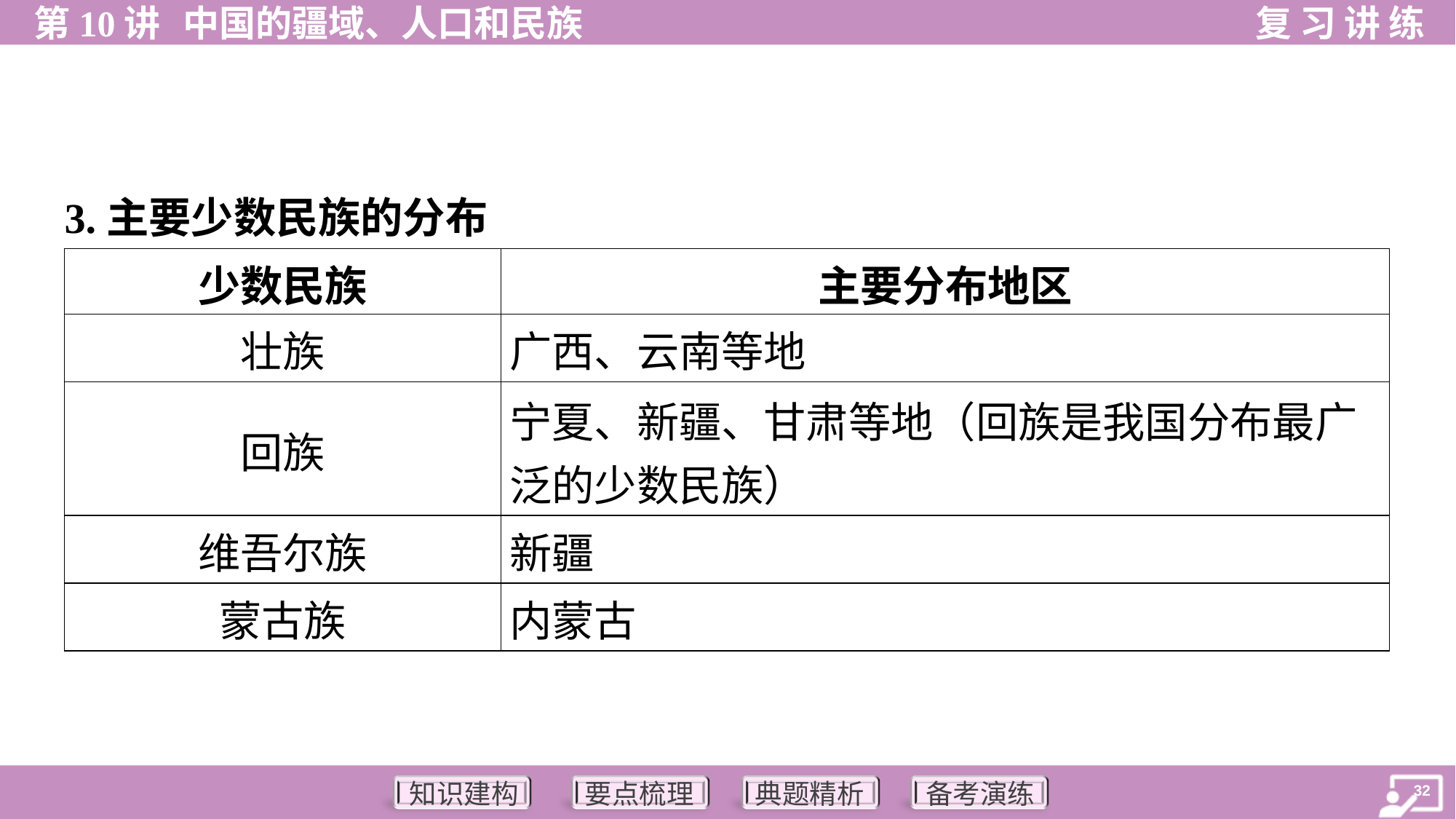

3.主要少数民族的分布
| 少数民族 | 主要分布地区 |
| --- | --- |
| 壮族 | 广西、云南等地 |
| 回族 | 宁夏、新疆、甘肃等地（回族是我国分布最广 泛的少数民族） |
| 维吾尔族 | 新疆 |
| 蒙古族 | 内蒙古 |